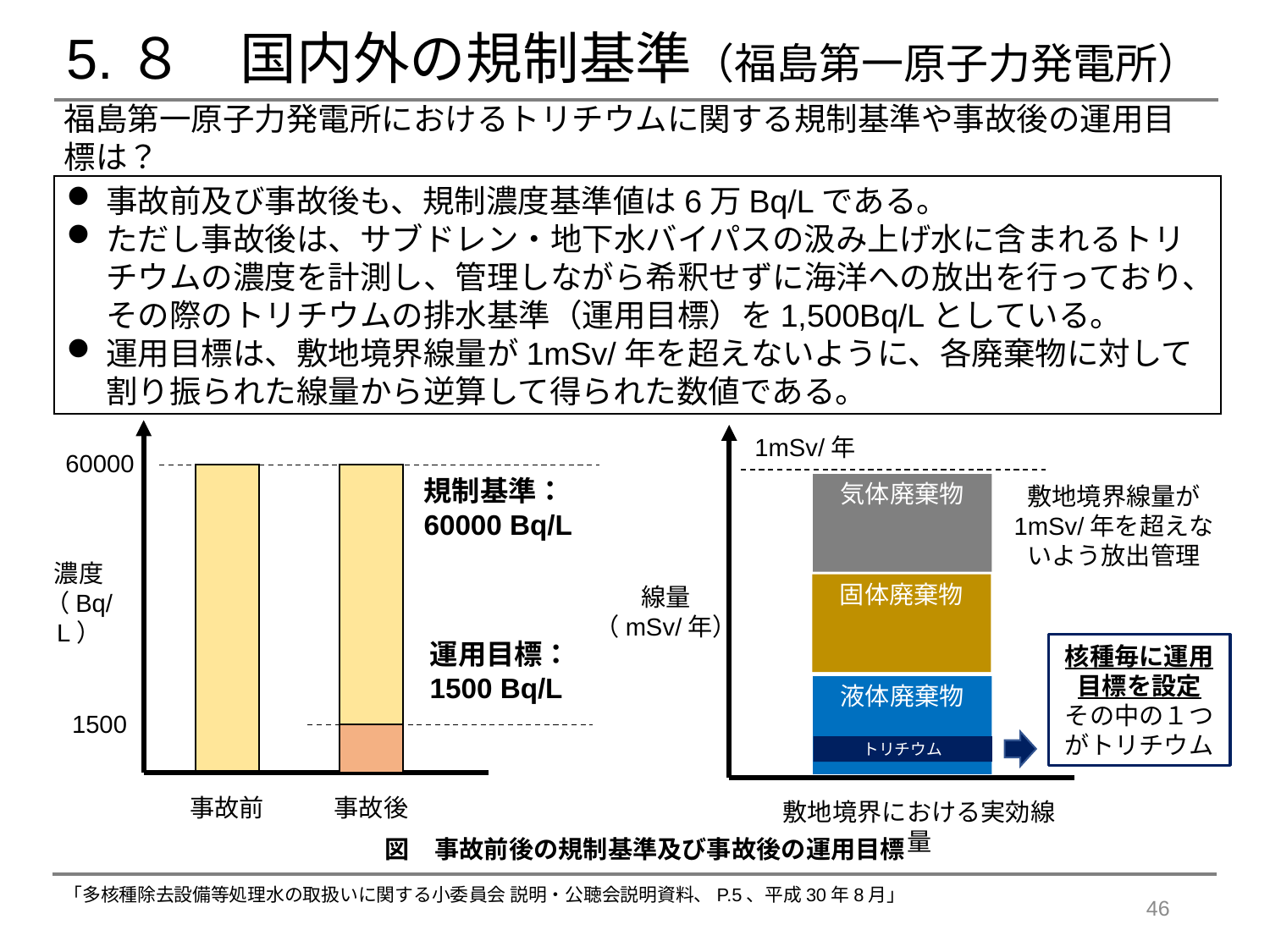

# 5.８　国内外の規制基準（福島第一原子力発電所）
福島第一原子力発電所におけるトリチウムに関する規制基準や事故後の運用目標は？
事故前及び事故後も、規制濃度基準値は6万Bq/Lである。
ただし事故後は、サブドレン・地下水バイパスの汲み上げ水に含まれるトリチウムの濃度を計測し、管理しながら希釈せずに海洋への放出を行っており、その際のトリチウムの排水基準（運用目標）を1,500Bq/Lとしている。
運用目標は、敷地境界線量が1mSv/年を超えないように、各廃棄物に対して割り振られた線量から逆算して得られた数値である。
60000

規制基準：60000 Bq/L
濃度
（Bq/L）
運用目標：1500 Bq/L
1500

事故前
事故後
1mSv/年
気体廃棄物

敷地境界線量が
1mSv/年を超えないよう放出管理
固体廃棄物

線量
（mSv/年）
液体廃棄物

敷地境界における実効線量
核種毎に運用目標を設定
その中の１つがトリチウム

トリチウム
図　事故前後の規制基準及び事故後の運用目標
「多核種除去設備等処理水の取扱いに関する小委員会 説明・公聴会説明資料、P.5、平成30年8月」
46